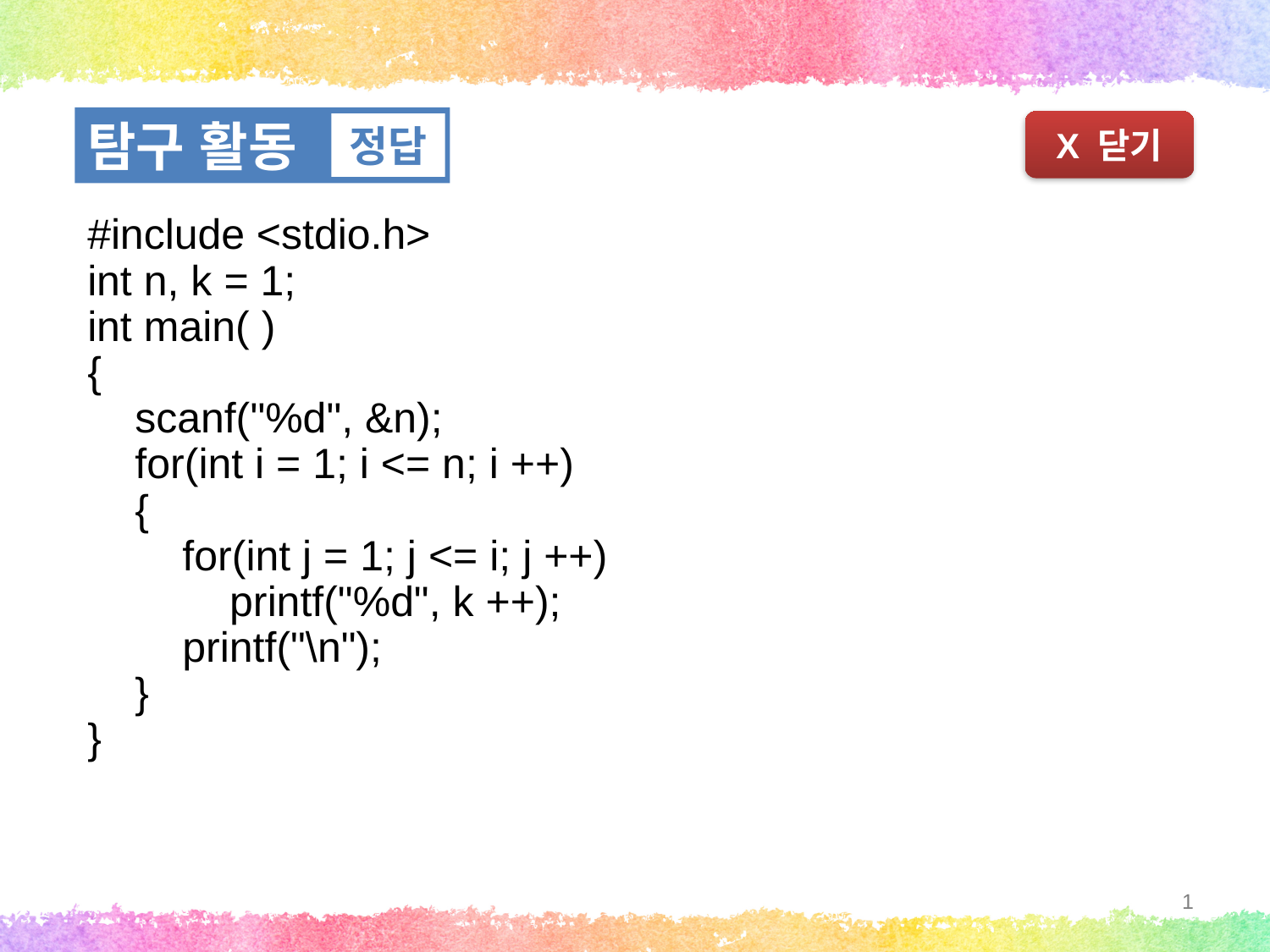

탐구 활동
정답
X 닫기

#include <stdio.h>
int n, k = 1;
int main( )
{
    scanf("%d", &n);
    for(int i = 1; i <= n; i ++)
    {
        for(int j = 1; j <= i; j ++)
            printf("%d", k ++);
        printf("\n");
    }
}
1